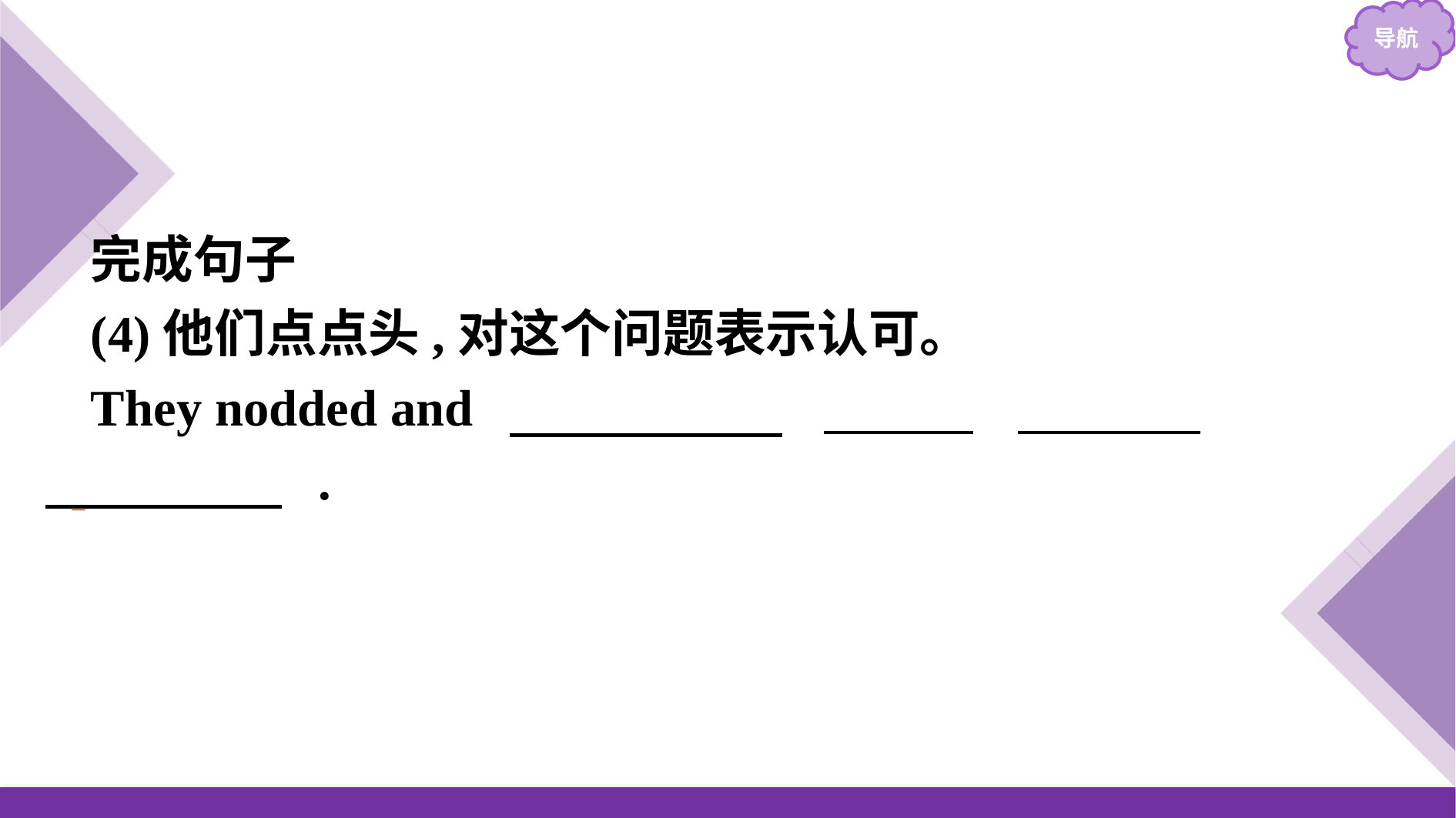

完成句子
(4)他们点点头,对这个问题表示认可。
They nodded and 　approved　 　of　 　the　 　question　.